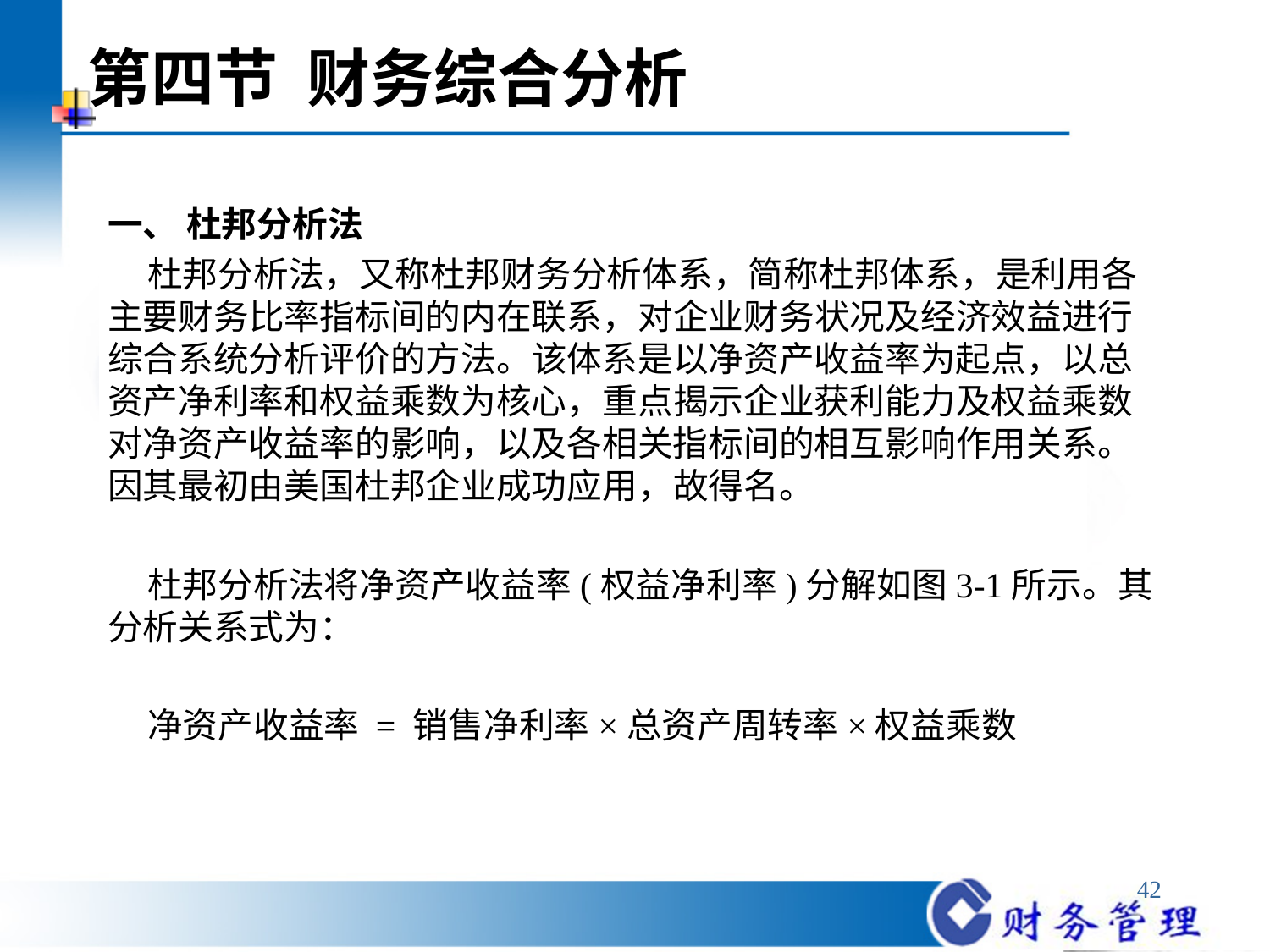

# 第四节  财务综合分析
一、 杜邦分析法
    杜邦分析法，又称杜邦财务分析体系，简称杜邦体系，是利用各主要财务比率指标间的内在联系，对企业财务状况及经济效益进行综合系统分析评价的方法。该体系是以净资产收益率为起点，以总资产净利率和权益乘数为核心，重点揭示企业获利能力及权益乘数对净资产收益率的影响，以及各相关指标间的相互影响作用关系。因其最初由美国杜邦企业成功应用，故得名。

    杜邦分析法将净资产收益率(权益净利率)分解如图3-1所示。其分析关系式为：

    净资产收益率 = 销售净利率×总资产周转率×权益乘数

42